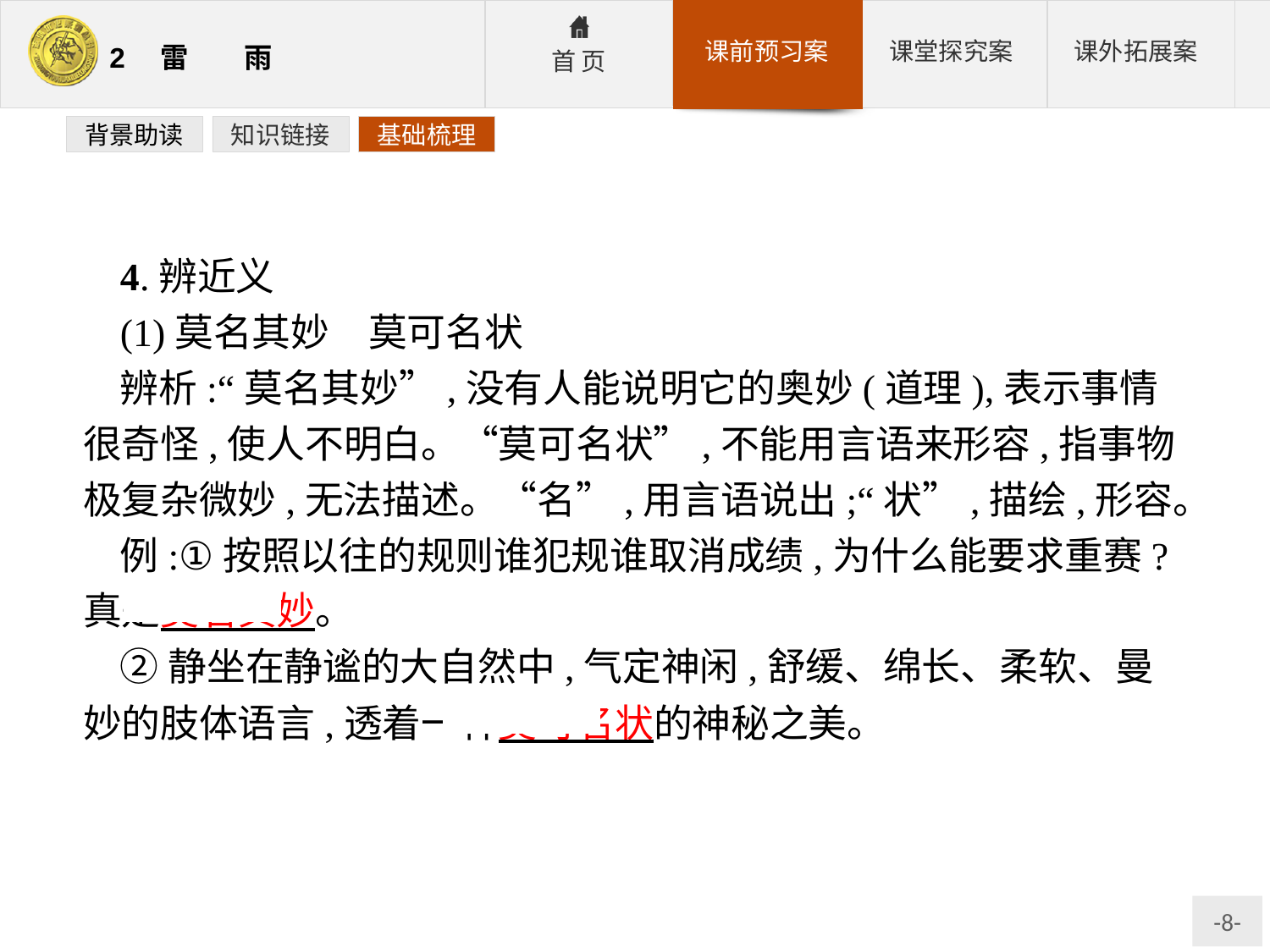

背景助读
知识链接
基础梳理
4.辨近义
(1)莫名其妙　莫可名状
辨析:“莫名其妙”,没有人能说明它的奥妙(道理),表示事情很奇怪,使人不明白。“莫可名状”,不能用言语来形容,指事物极复杂微妙,无法描述。“名”,用言语说出;“状”,描绘,形容。
例:①按照以往的规则谁犯规谁取消成绩,为什么能要求重赛?真是莫名其妙。
②静坐在静谧的大自然中,气定神闲,舒缓、绵长、柔软、曼妙的肢体语言,透着一种莫可名状的神秘之美。